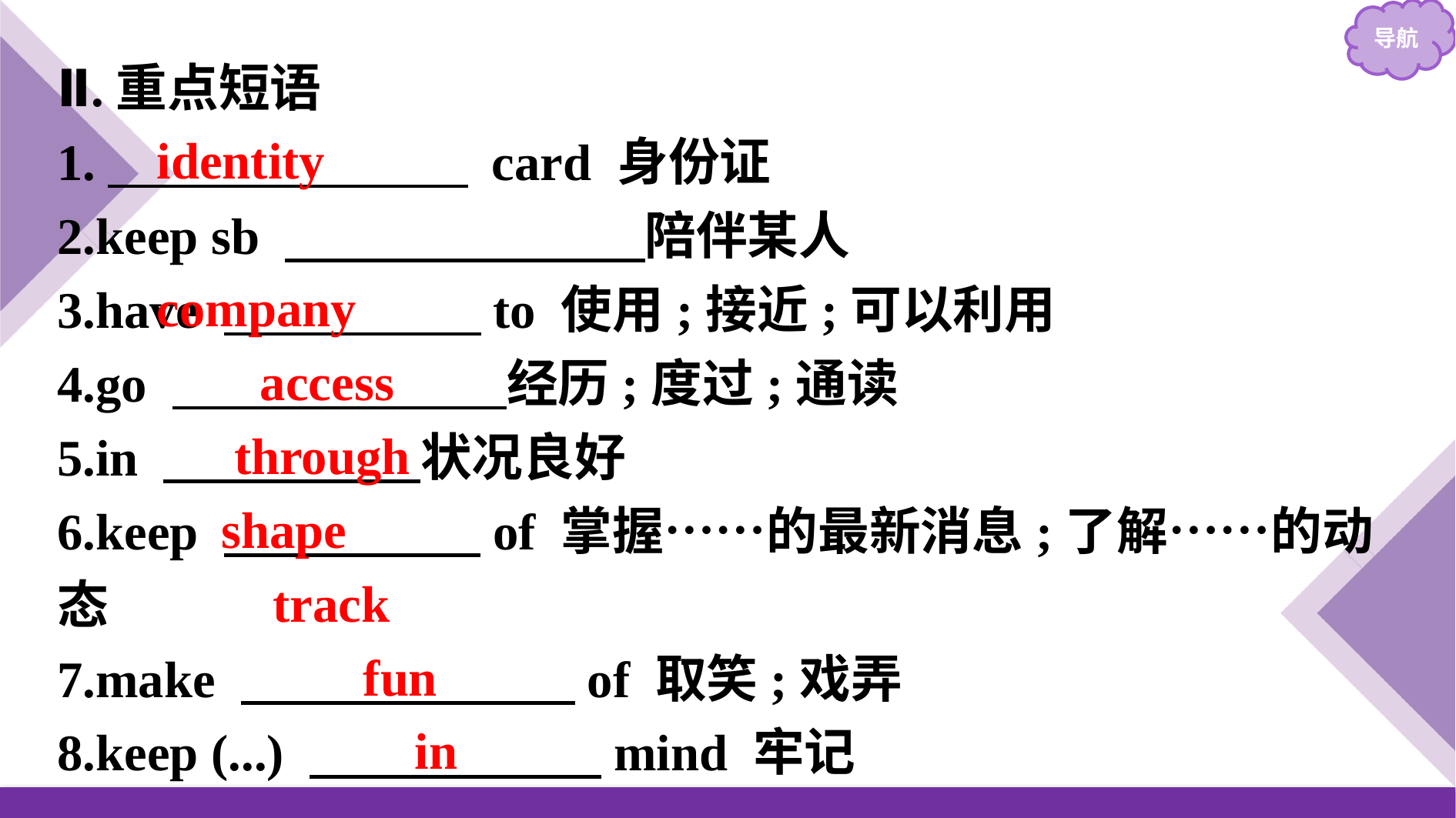

Ⅱ.重点短语
1.　　　　　　　 card 身份证
2.keep sb 　　　　　　　陪伴某人
3.have 　　　　　to 使用;接近;可以利用
4.go 　　　　　　 经历;度过;通读
5.in 　　　　　状况良好
6.keep 　　　　　of 掌握……的最新消息;了解……的动态
7.make 　　　　　　 of 取笑;戏弄
8.keep (...) 　　　　   　mind 牢记
identity
               company
        access
      through
     shape
         track
                fun
                    in